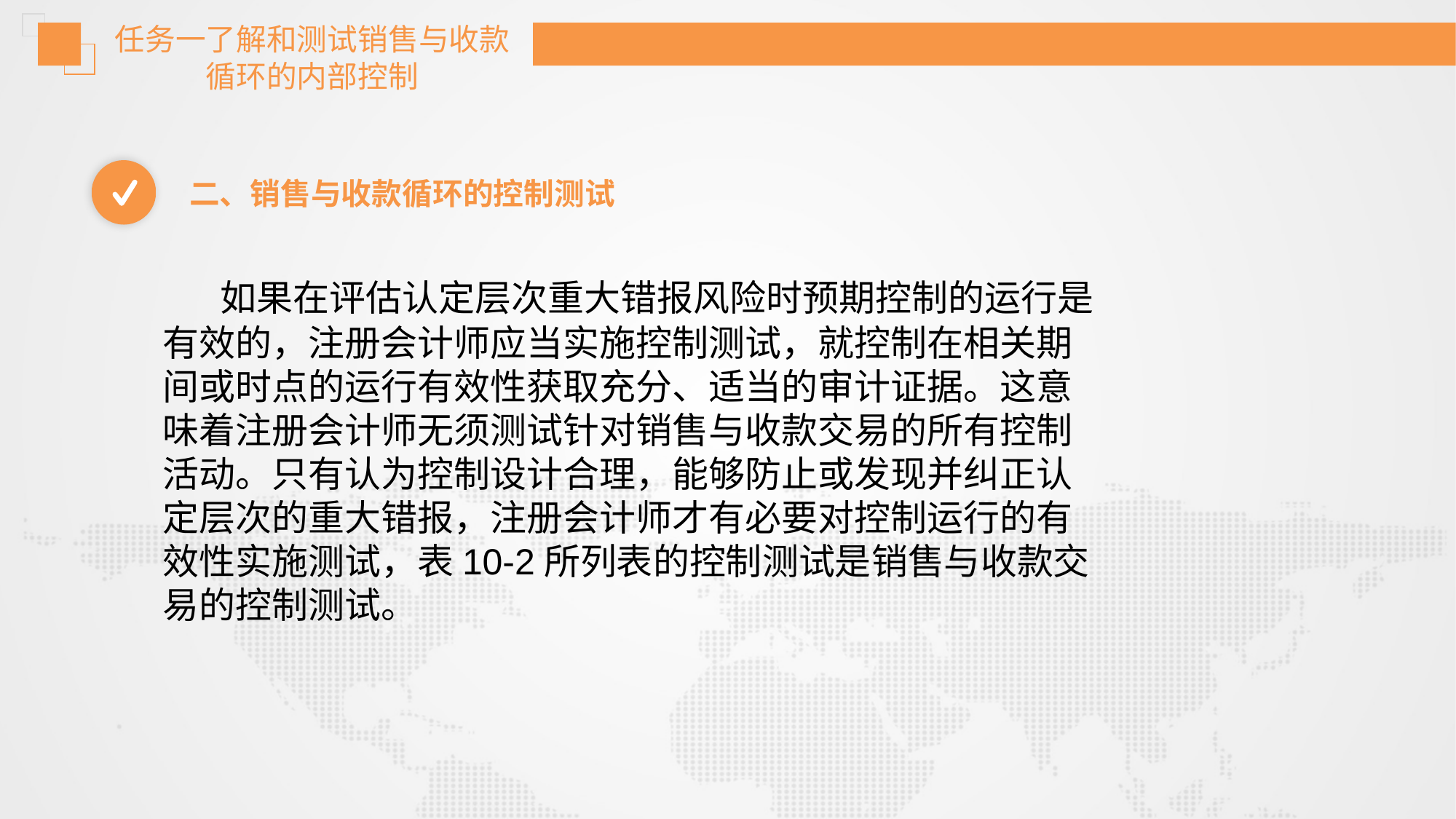

任务一了解和测试销售与收款循环的内部控制

二、销售与收款循环的控制测试

     如果在评估认定层次重大错报风险时预期控制的运行是有效的，注册会计师应当实施控制测试，就控制在相关期间或时点的运行有效性获取充分、适当的审计证据。这意味着注册会计师无须测试针对销售与收款交易的所有控制活动。只有认为控制设计合理，能够防止或发现并纠正认定层次的重大错报，注册会计师才有必要对控制运行的有效性实施测试，表10-2所列表的控制测试是销售与收款交易的控制测试。